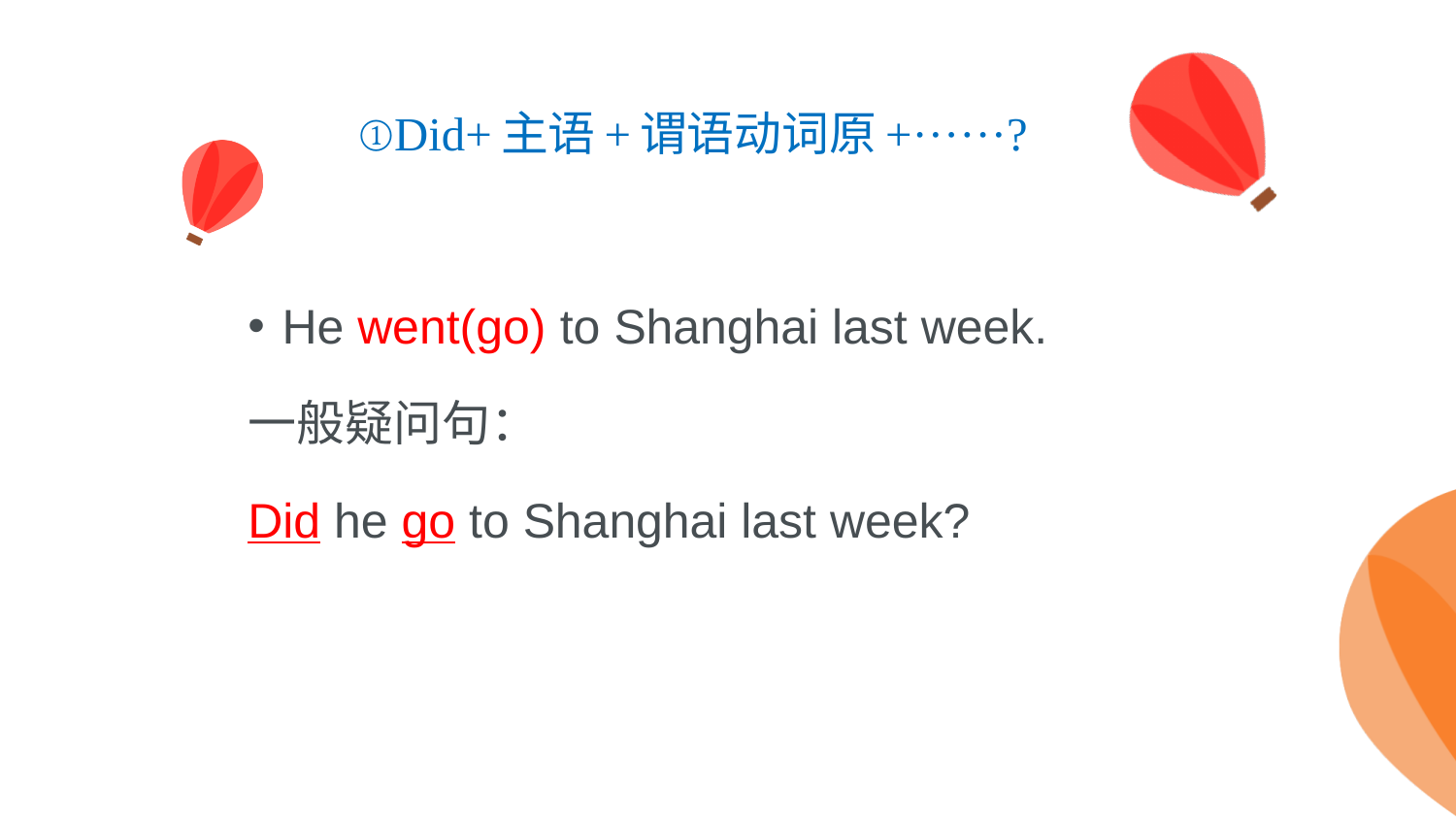

# ①Did+主语+谓语动词原+······?
He went(go) to Shanghai last week.
一般疑问句：
Did he go to Shanghai last week?